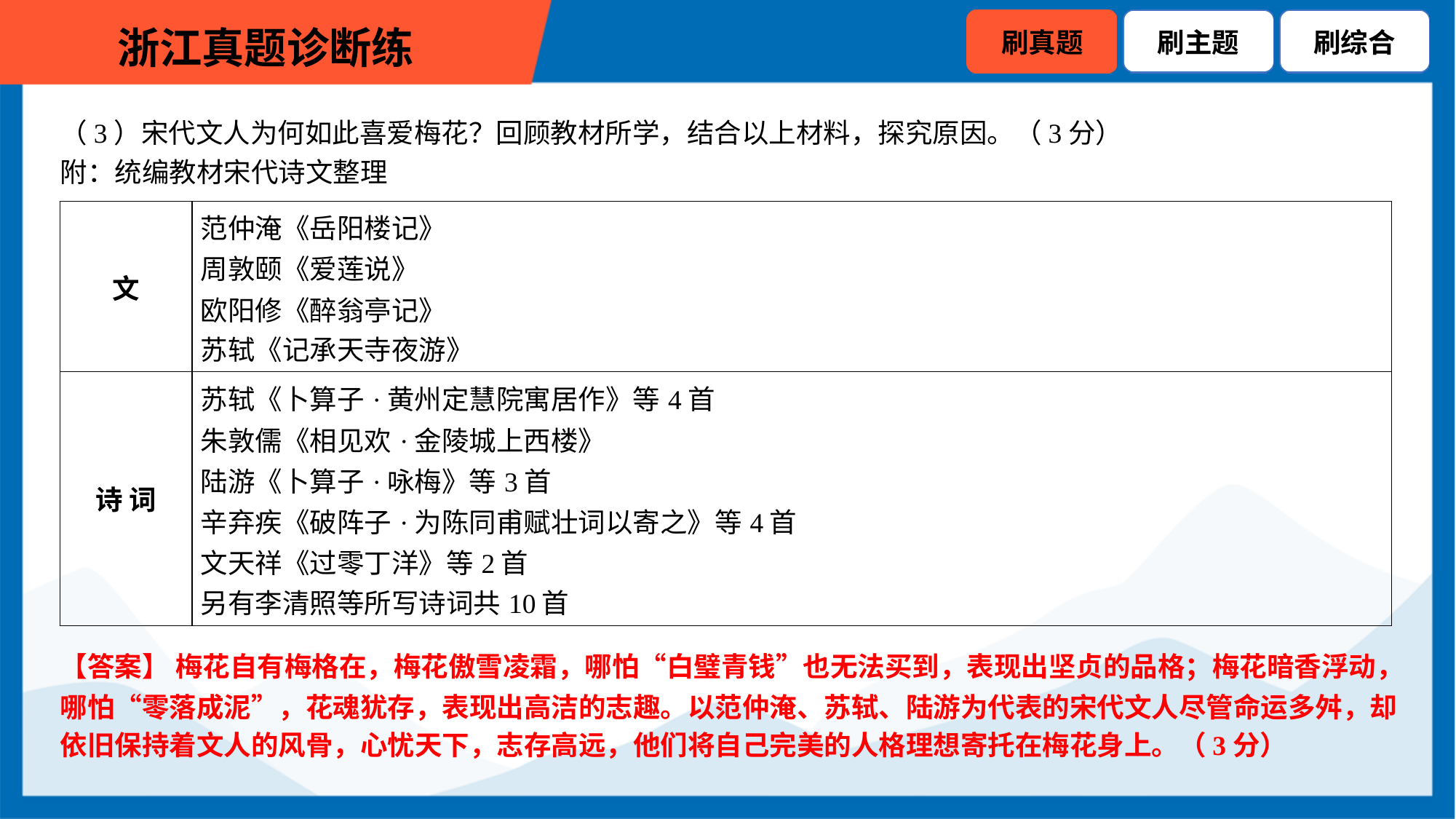

（3）宋代文人为何如此喜爱梅花？回顾教材所学，结合以上材料，探究原因。（3分）
附：统编教材宋代诗文整理
| 文 | 范仲淹《岳阳楼记》 周敦颐《爱莲说》 欧阳修《醉翁亭记》 苏轼《记承天寺夜游》 |
| --- | --- |
| 诗 词 | 苏轼《卜算子·黄州定慧院寓居作》等4首 朱敦儒《相见欢·金陵城上西楼》 陆游《卜算子·咏梅》等3首 辛弃疾《破阵子·为陈同甫赋壮词以寄之》等4首 文天祥《过零丁洋》等2首 另有李清照等所写诗词共10首 |
【答案】 梅花自有梅格在，梅花傲雪凌霜，哪怕“白璧青钱”也无法买到，表现出坚贞的品格；梅花暗香浮动，
哪怕“零落成泥”，花魂犹存，表现出高洁的志趣。以范仲淹、苏轼、陆游为代表的宋代文人尽管命运多舛，却
依旧保持着文人的风骨，心忧天下，志存高远，他们将自己完美的人格理想寄托在梅花身上。（3分）